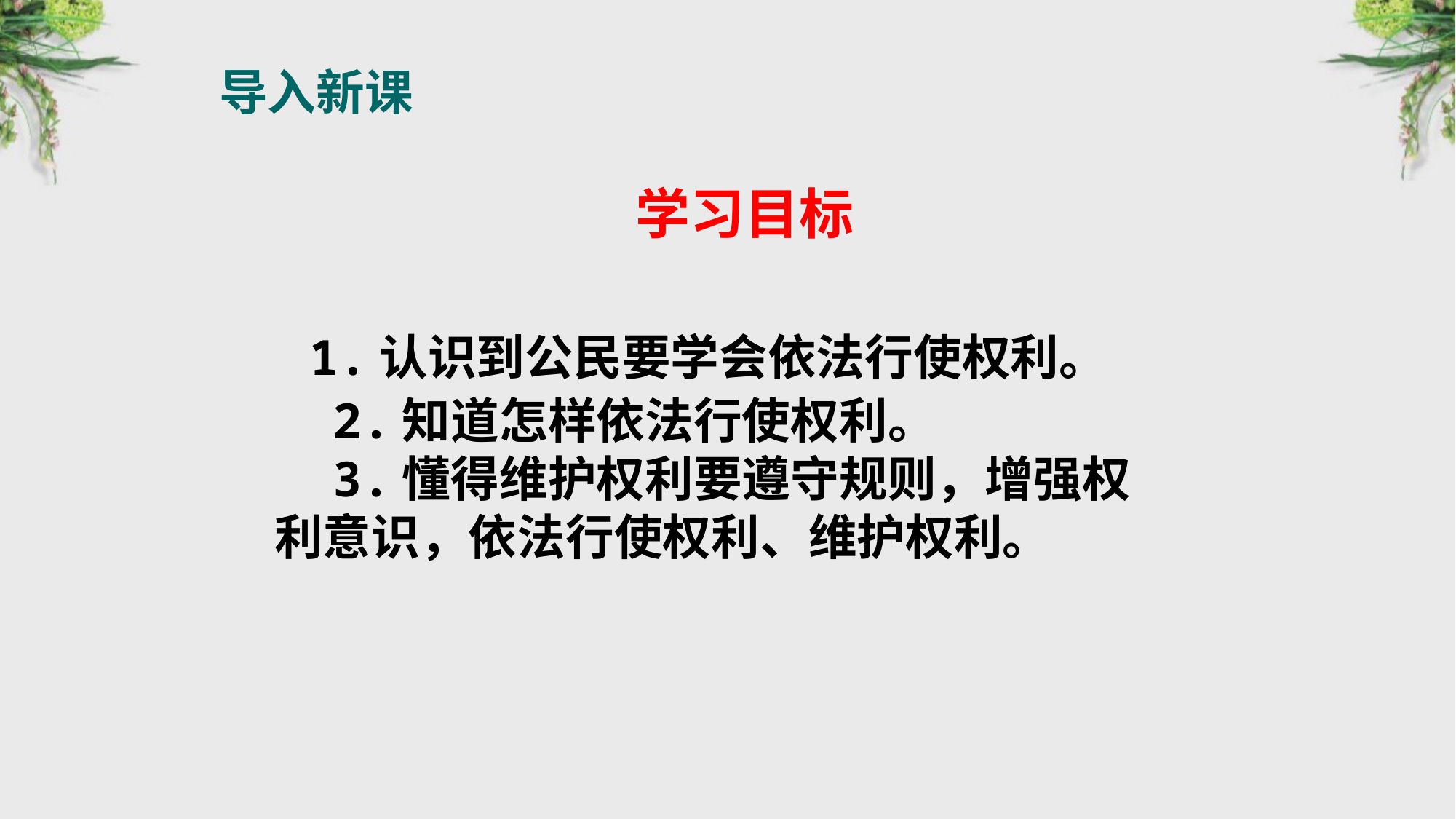

导入新课
学习目标

  1.认识到公民要学会依法行使权利。
  2.知道怎样依法行使权利。
  3.懂得维护权利要遵守规则，增强权利意识，依法行使权利、维护权利。